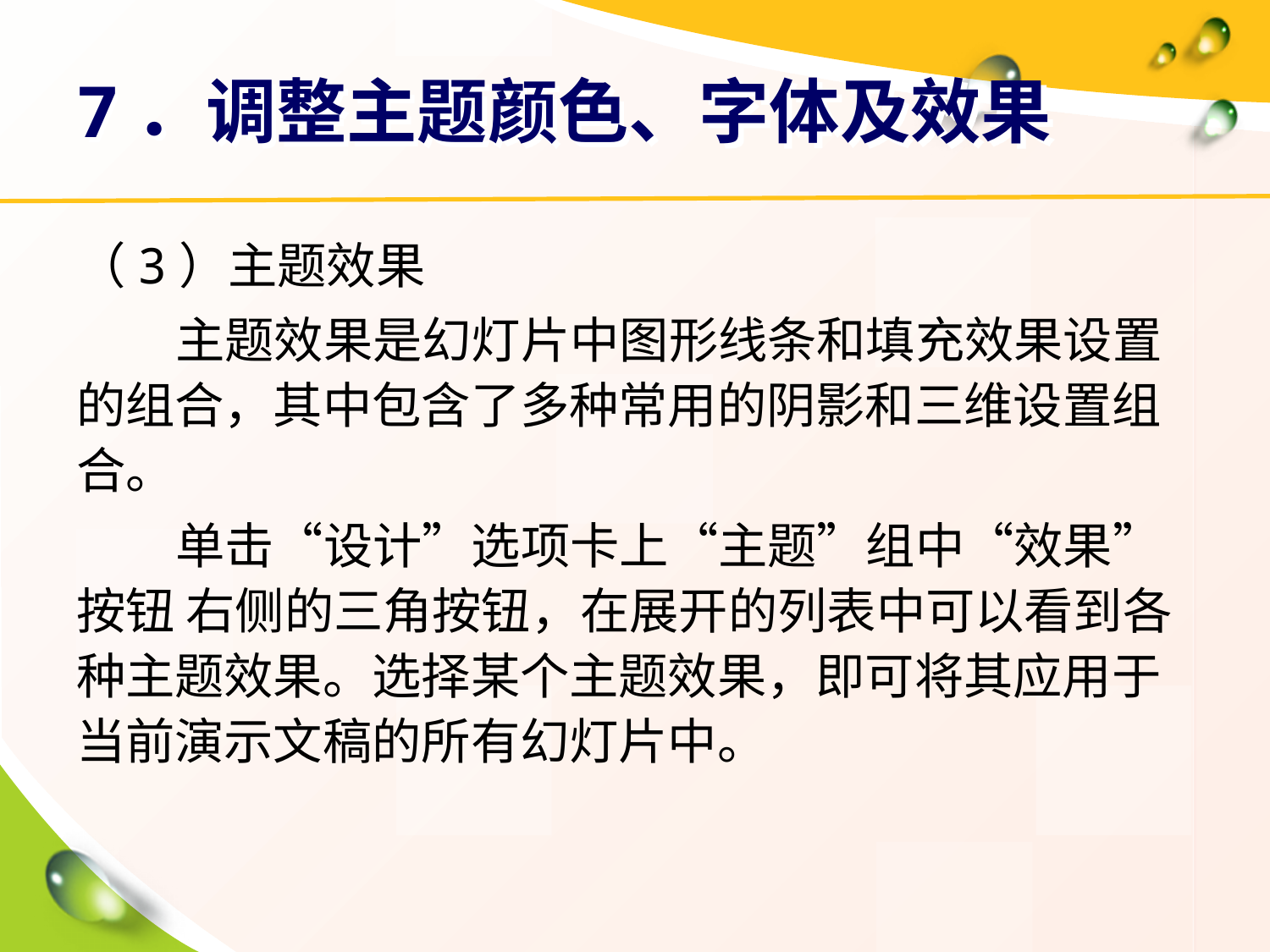

# 7．调整主题颜色、字体及效果
（3）主题效果
主题效果是幻灯片中图形线条和填充效果设置的组合，其中包含了多种常用的阴影和三维设置组合。
单击“设计”选项卡上“主题”组中“效果”按钮 右侧的三角按钮，在展开的列表中可以看到各种主题效果。选择某个主题效果，即可将其应用于当前演示文稿的所有幻灯片中。